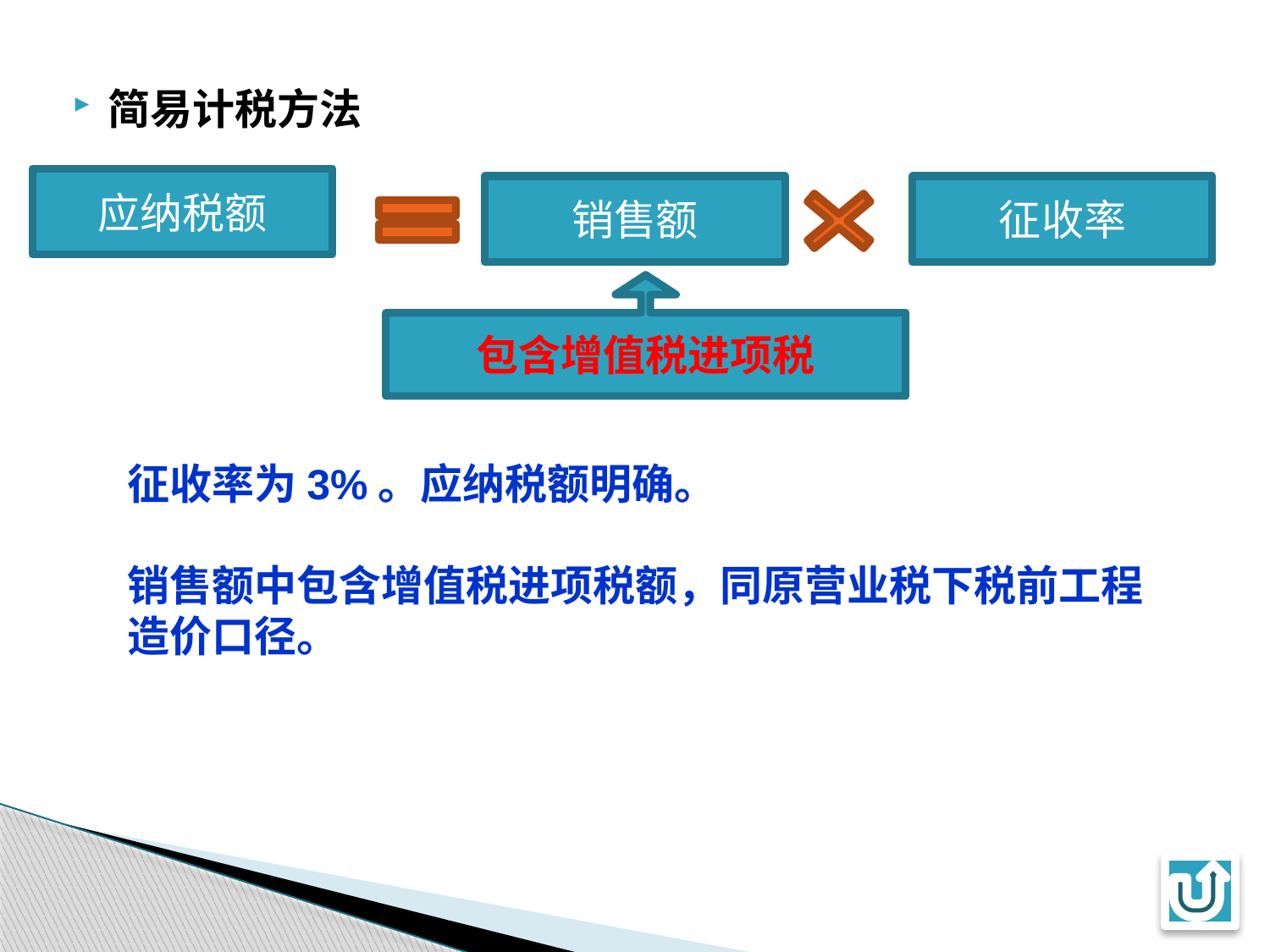

简易计税方法

应纳税额
销售额

征收率

包含增值税进项税
征收率为3%。应纳税额明确。

销售额中包含增值税进项税额，同原营业税下税前工程造价口径。